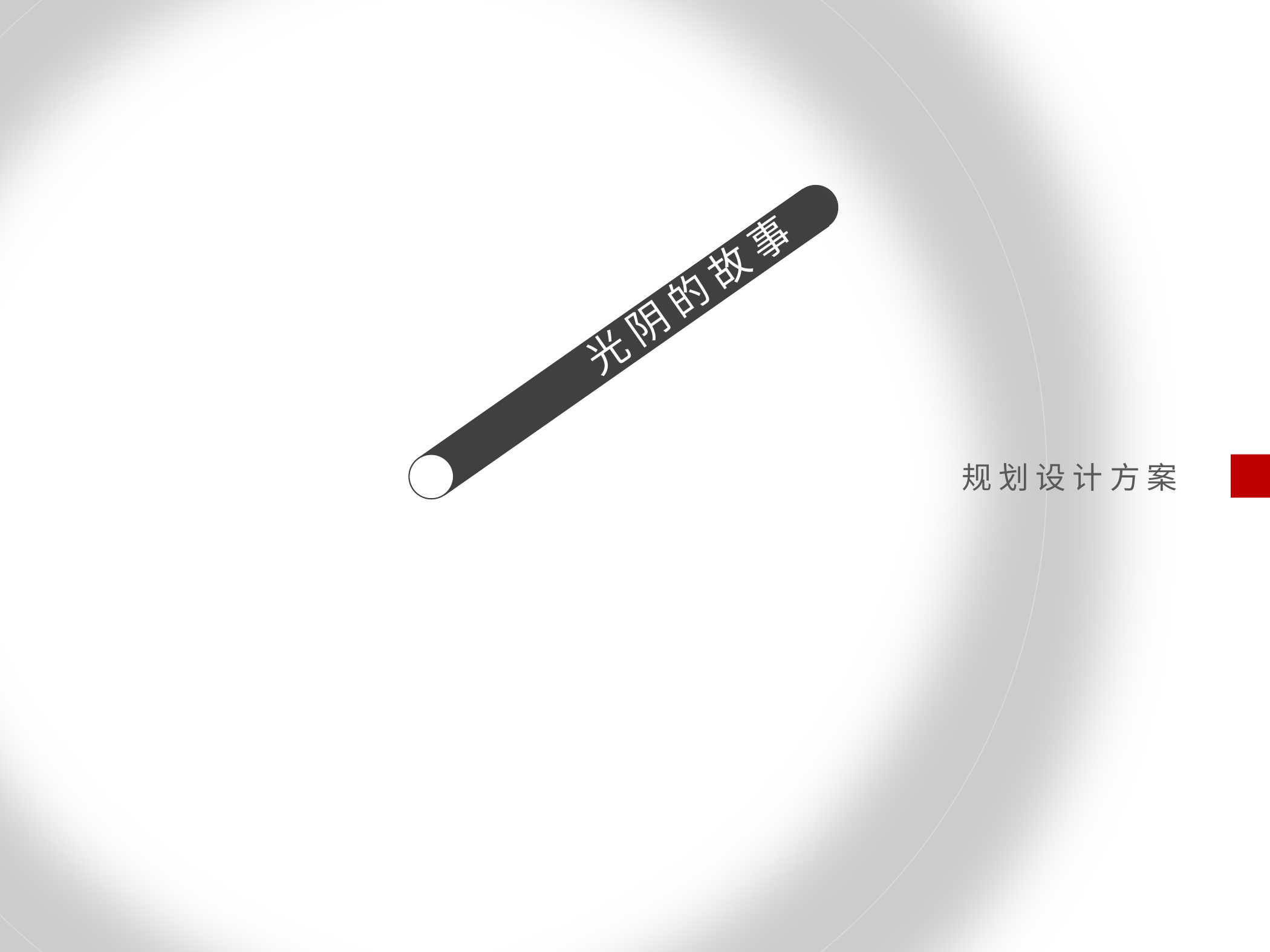

光 阴 的 故 事
建 筑 方 案 名 称
规 划 设 计 方 案